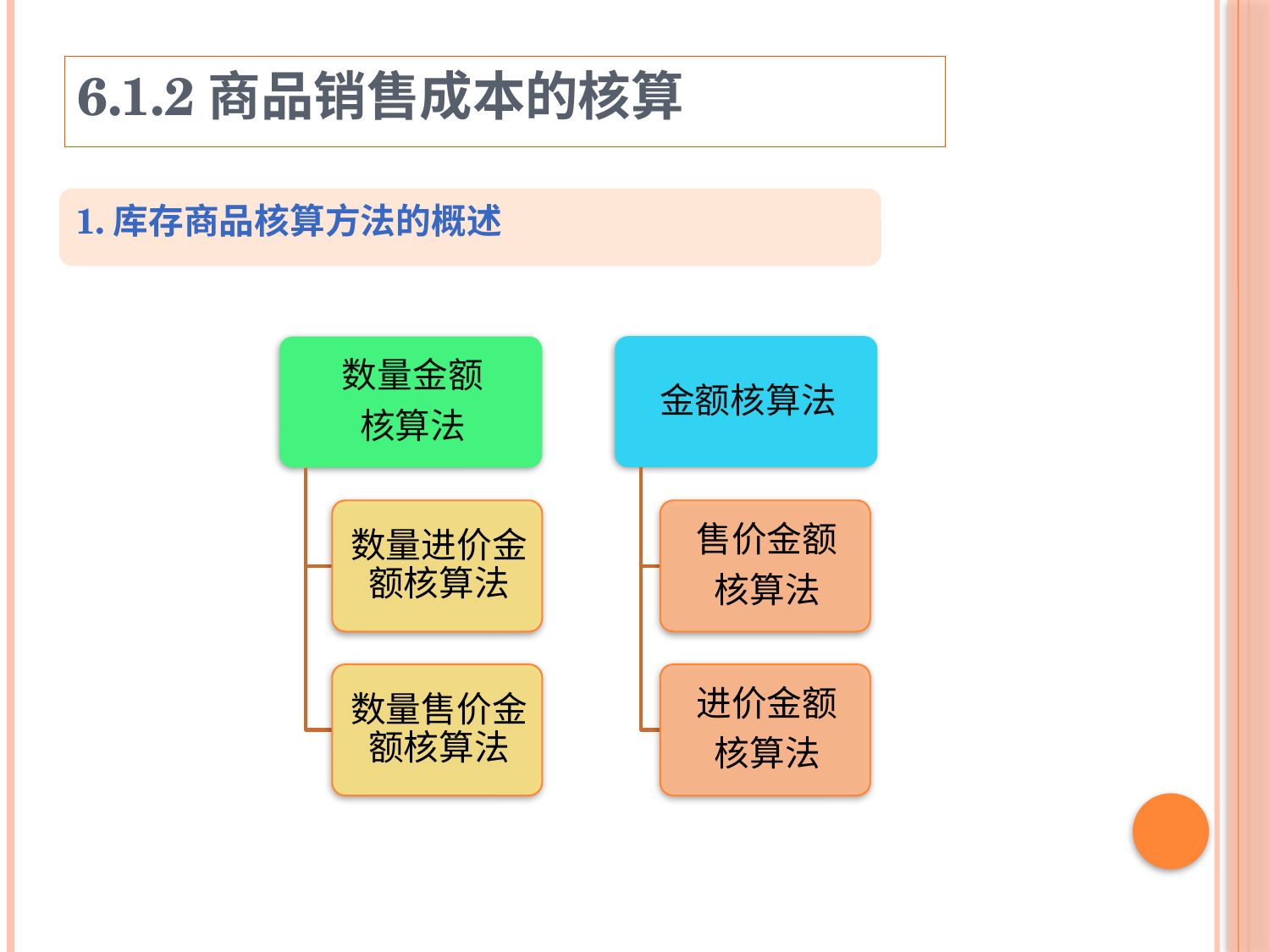

6.1.2商品销售成本的核算
1.库存商品核算方法的概述
数量金额
核算法
数量进价金额核算法
数量售价金额核算法
金额核算法
售价金额
核算法
进价金额
核算法